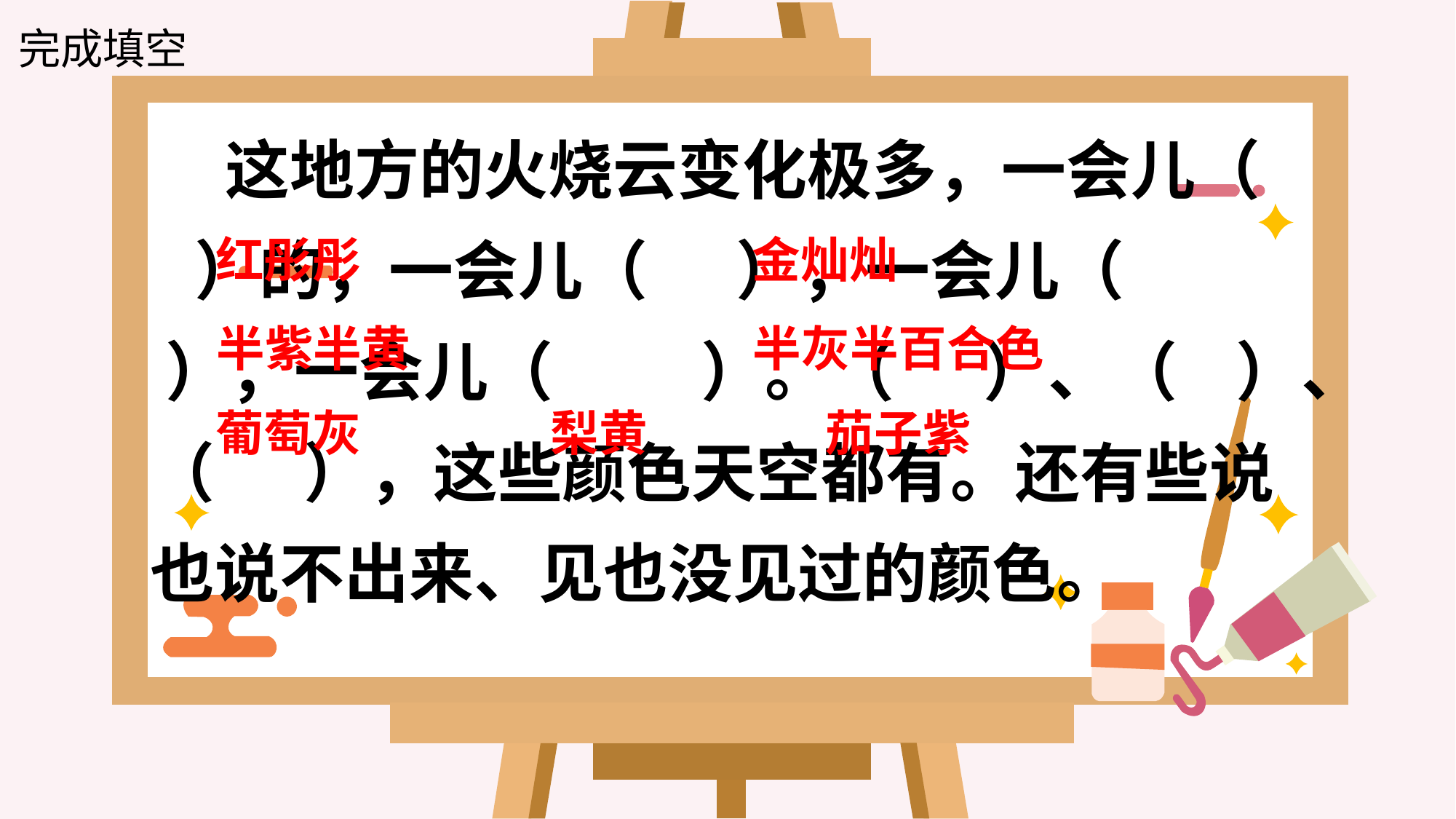

完成填空
    这地方的火烧云变化极多，一会儿（      ）的，一会儿（      ），一会儿（        ），一会儿（          ）。（      ）、（    ）、（      ），这些颜色天空都有。还有些说也说不出来、见也没见过的颜色。
红彤彤
金灿灿
半紫半黄
半灰半百合色
葡萄灰
梨黄
茄子紫